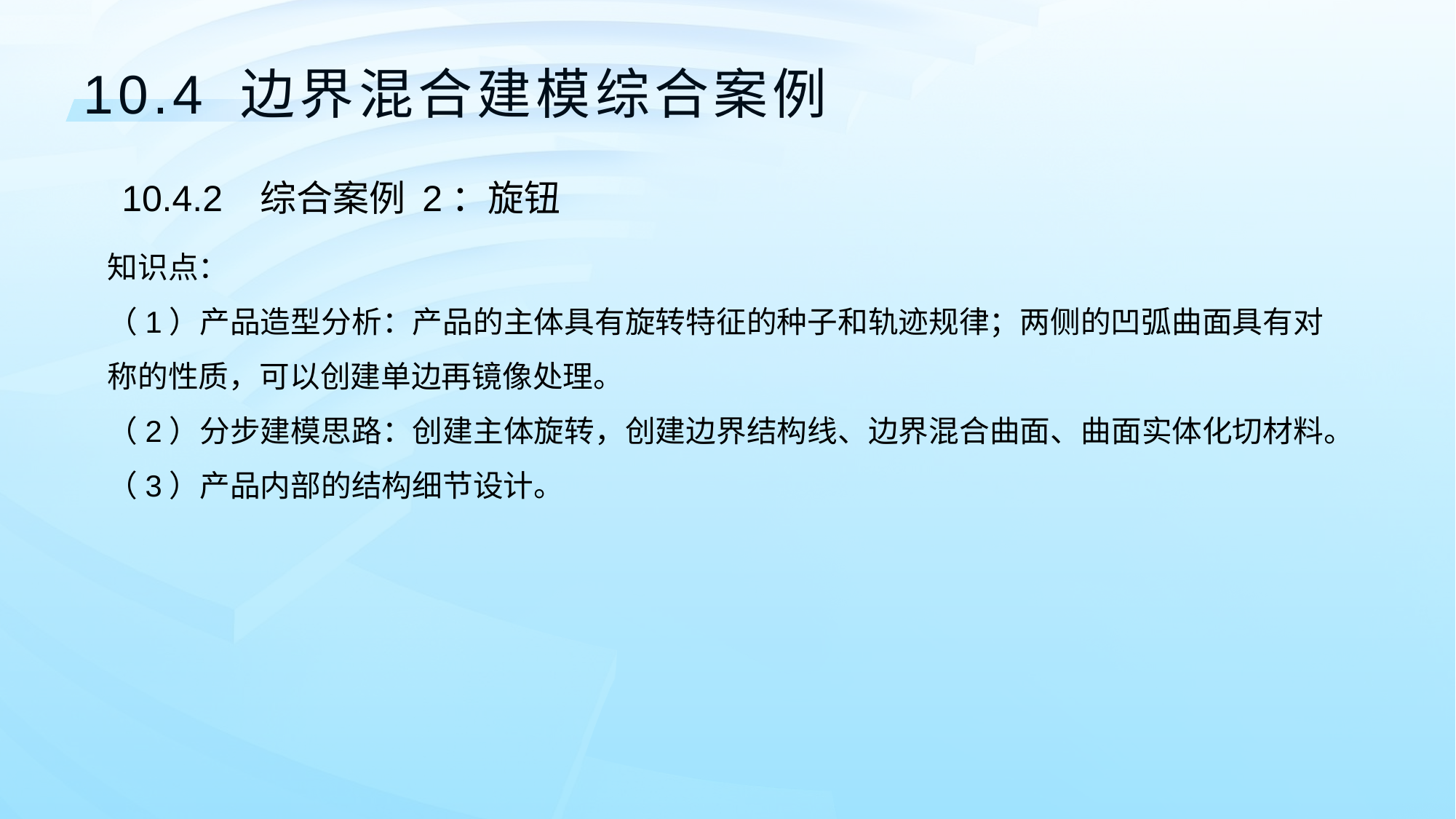

10.4 边界混合建模综合案例
10.4.2	  综合案例 2：旋钮
知识点：
（1）产品造型分析：产品的主体具有旋转特征的种子和轨迹规律；两侧的凹弧曲面具有对称的性质，可以创建单边再镜像处理。
（2）分步建模思路：创建主体旋转，创建边界结构线、边界混合曲面、曲面实体化切材料。
（3）产品内部的结构细节设计。